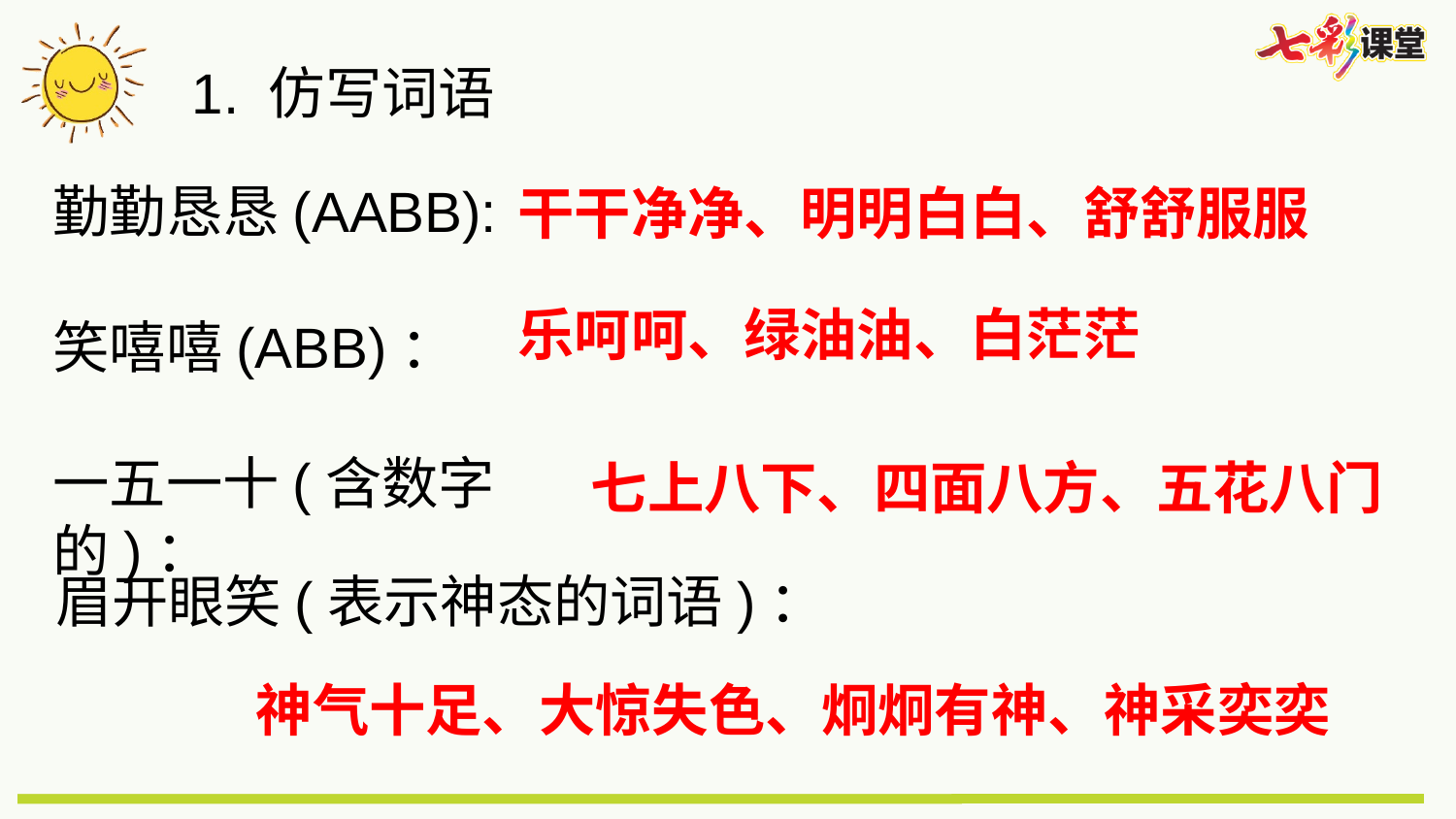

1. 仿写词语
勤勤恳恳(AABB):

笑嘻嘻(ABB)：

一五一十(含数字的)：
干干净净、明明白白、舒舒服服
乐呵呵、绿油油、白茫茫
七上八下、四面八方、五花八门
眉开眼笑(表示神态的词语)：
神气十足、大惊失色、炯炯有神、神采奕奕